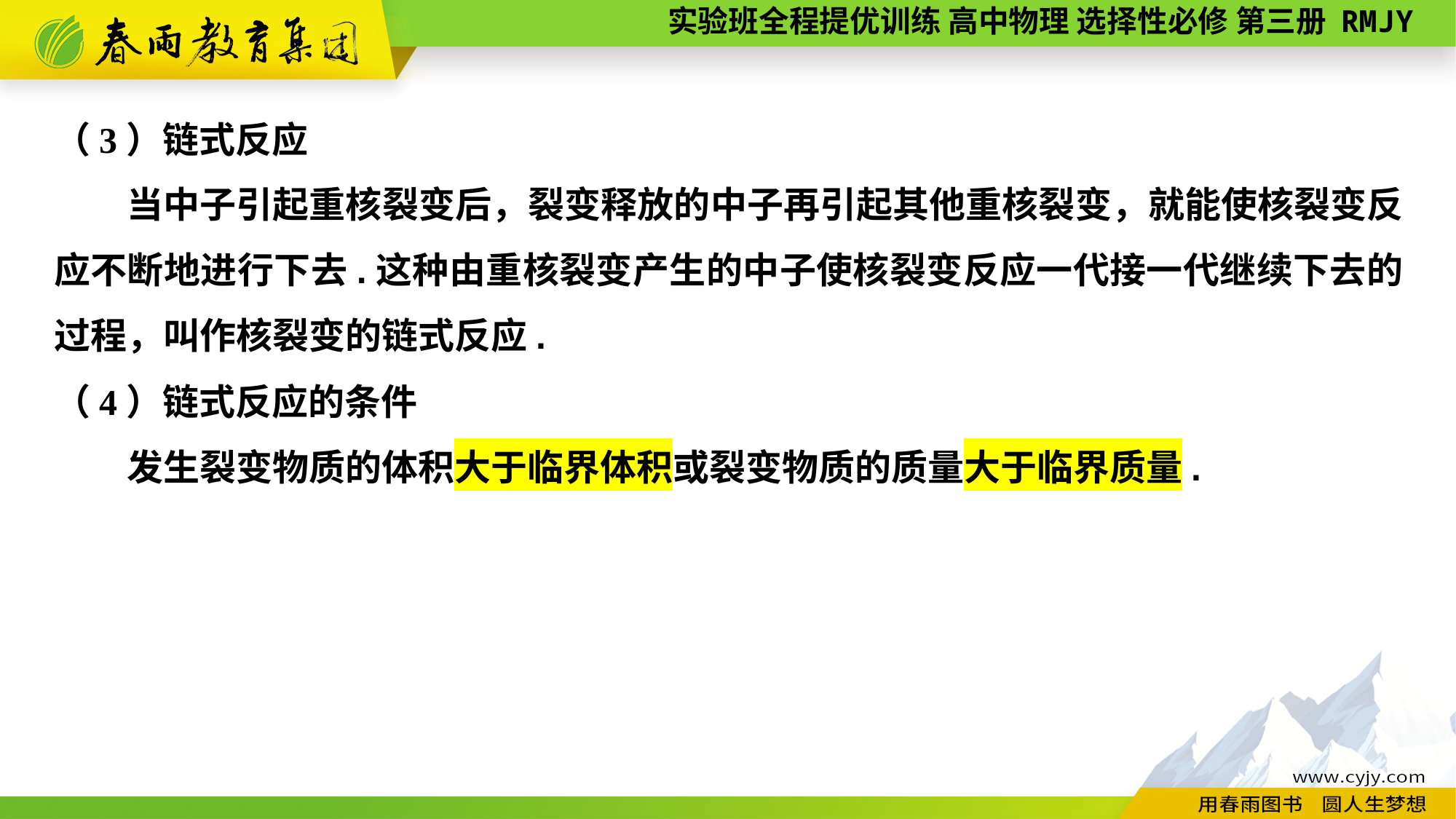

（3）链式反应
　　当中子引起重核裂变后，裂变释放的中子再引起其他重核裂变，就能使核裂变反应不断地进行下去.这种由重核裂变产生的中子使核裂变反应一代接一代继续下去的过程，叫作核裂变的链式反应.
（4）链式反应的条件
　　发生裂变物质的体积大于临界体积或裂变物质的质量大于临界质量.